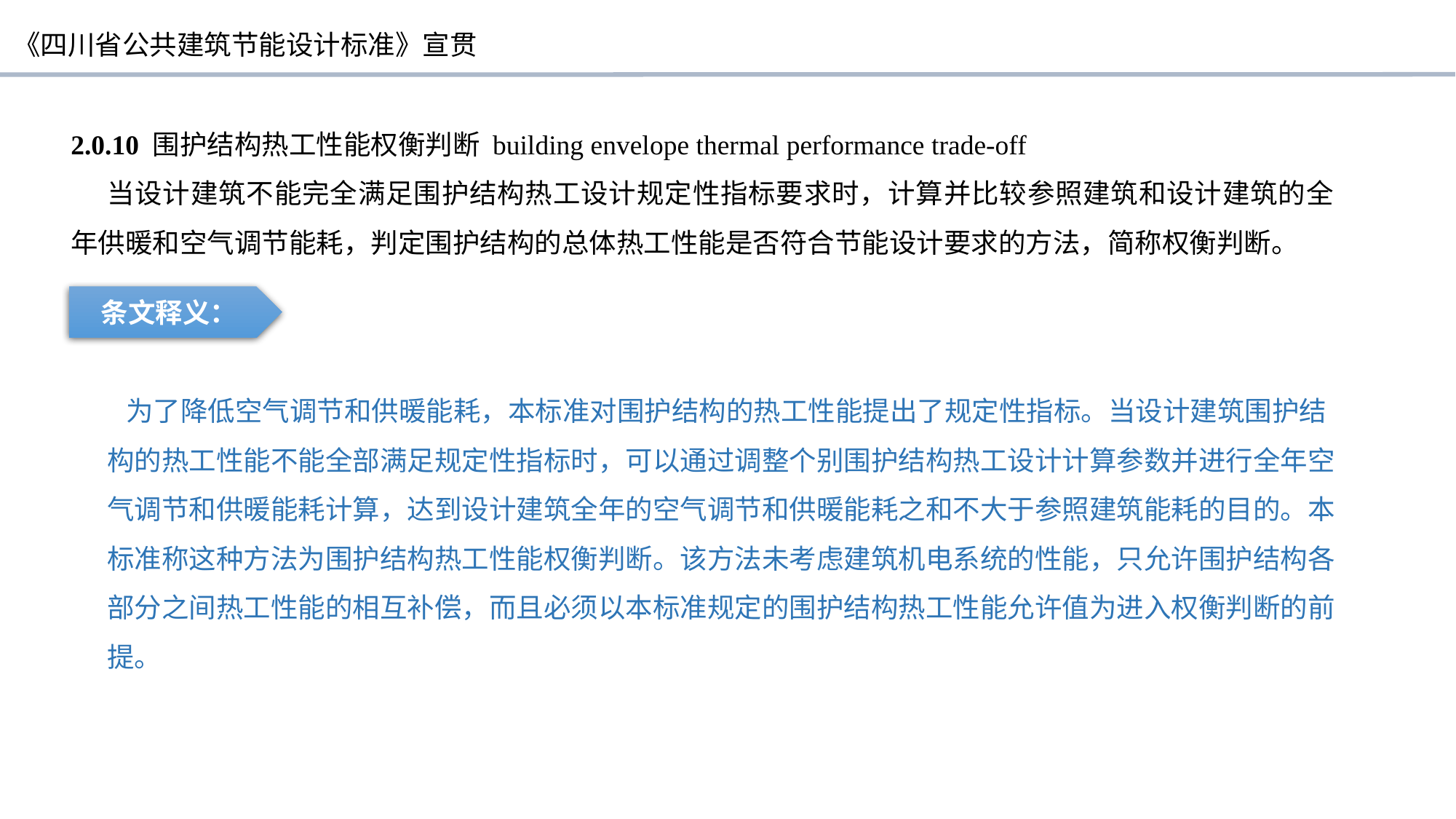

2.0.10 围护结构热工性能权衡判断 building envelope thermal performance trade-off
当设计建筑不能完全满足围护结构热工设计规定性指标要求时，计算并比较参照建筑和设计建筑的全年供暖和空气调节能耗，判定围护结构的总体热工性能是否符合节能设计要求的方法，简称权衡判断。
条文释义：
  为了降低空气调节和供暖能耗，本标准对围护结构的热工性能提出了规定性指标。当设计建筑围护结构的热工性能不能全部满足规定性指标时，可以通过调整个别围护结构热工设计计算参数并进行全年空气调节和供暖能耗计算，达到设计建筑全年的空气调节和供暖能耗之和不大于参照建筑能耗的目的。本标准称这种方法为围护结构热工性能权衡判断。该方法未考虑建筑机电系统的性能，只允许围护结构各部分之间热工性能的相互补偿，而且必须以本标准规定的围护结构热工性能允许值为进入权衡判断的前提。